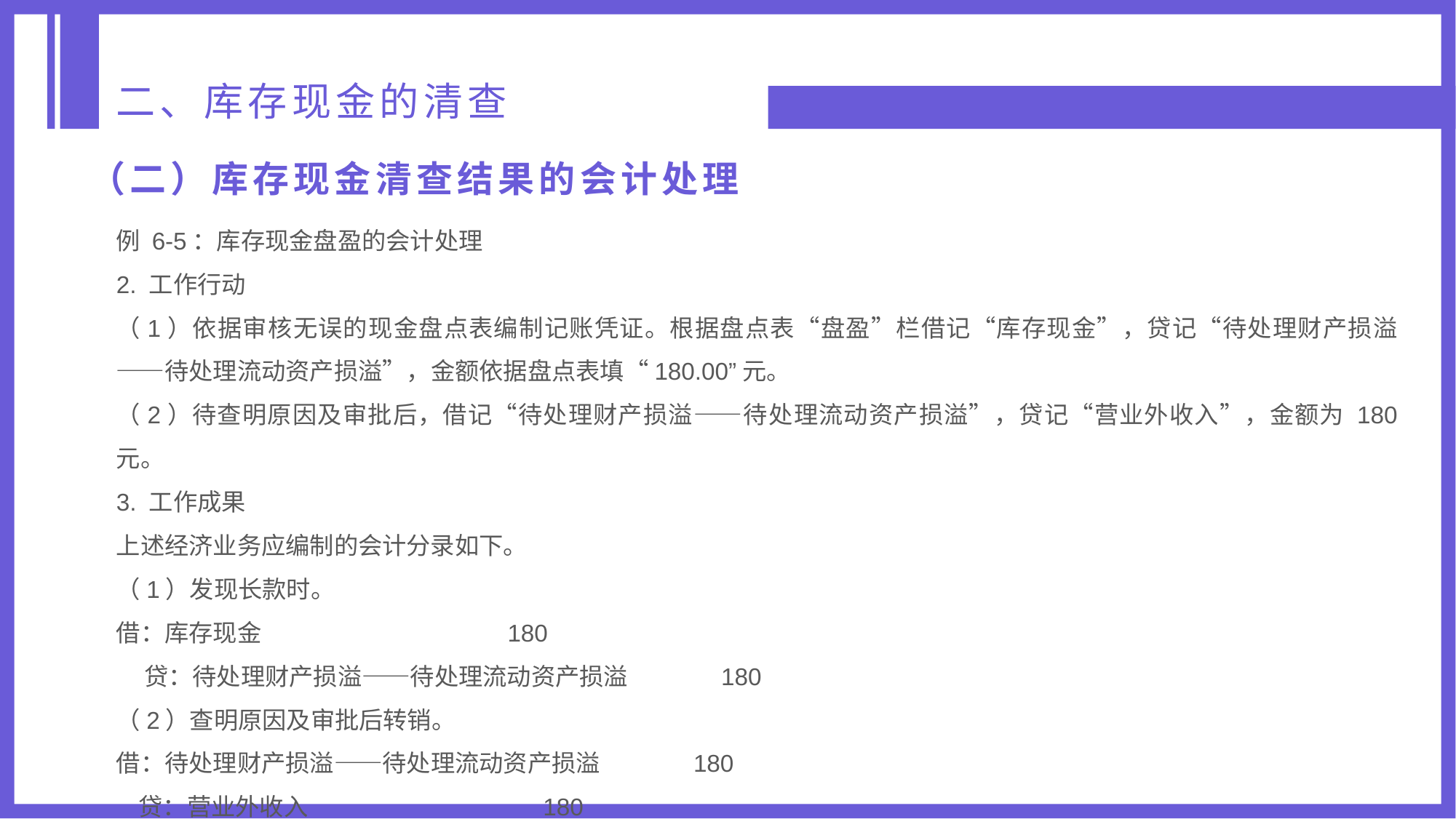

二、库存现金的清查
（二）库存现金清查结果的会计处理
例 6-5：库存现金盘盈的会计处理
2. 工作行动
（1）依据审核无误的现金盘点表编制记账凭证。根据盘点表“盘盈”栏借记“库存现金”，贷记“待处理财产损溢——待处理流动资产损溢”，金额依据盘点表填“180.00”元。
（2）待查明原因及审批后，借记“待处理财产损溢——待处理流动资产损溢”，贷记“营业外收入”，金额为 180 元。
3. 工作成果
上述经济业务应编制的会计分录如下。
（1）发现长款时。
借：库存现金                                            180
    贷：待处理财产损溢——待处理流动资产损溢                180
（2）查明原因及审批后转销。
借：待处理财产损溢——待处理流动资产损溢                180
   贷：营业外收入                                          180